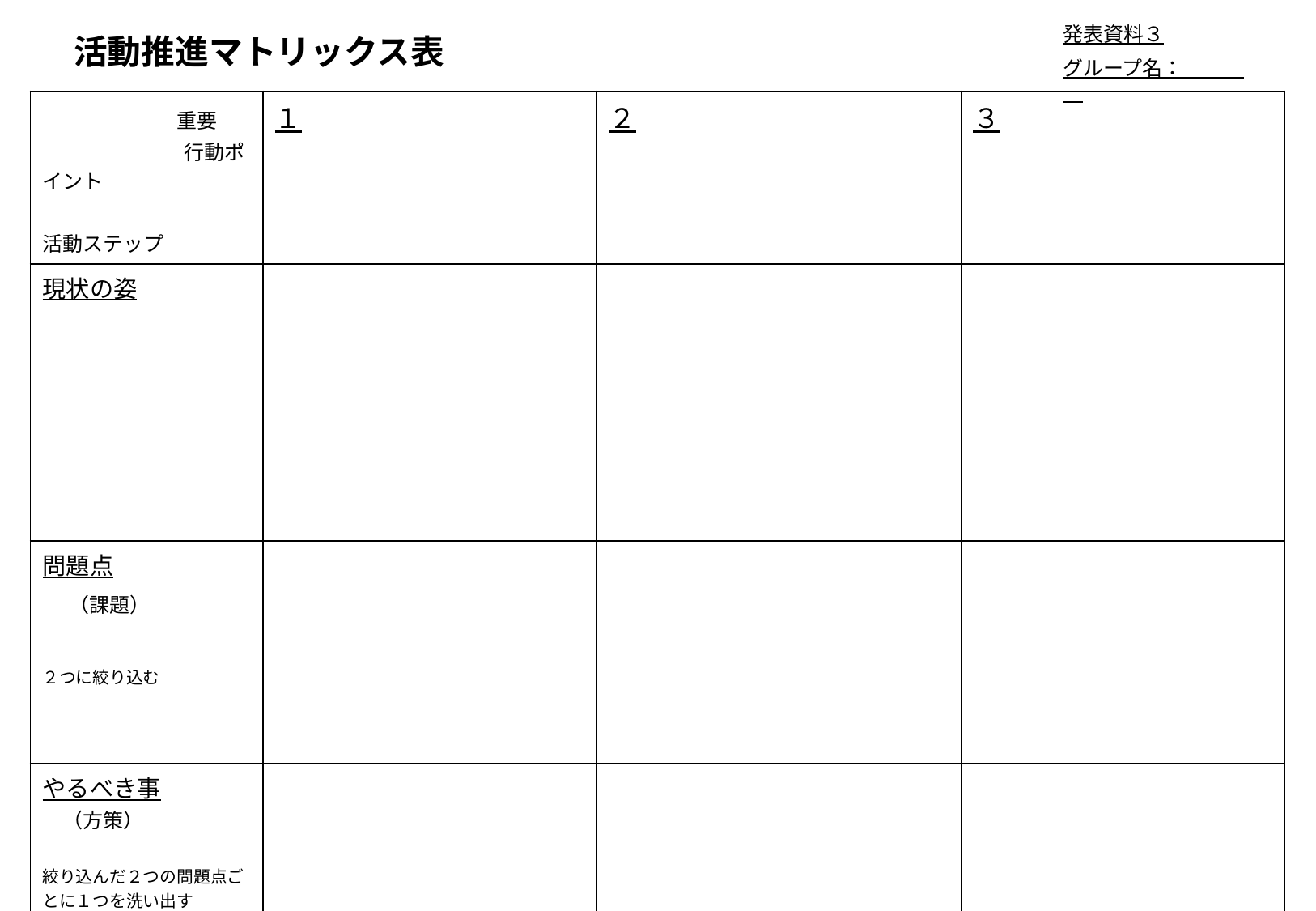

発表資料３
グループ名：
# 活動推進マトリックス表
| 重要 　　　　　　　行動ポイント 活動ステップ | １ | ２ | ３ |
| --- | --- | --- | --- |
| 現状の姿 |  |  |  |
| 問題点 　（課題） ２つに絞り込む |  |  |  |
| やるべき事 　（方策） 絞り込んだ２つの問題点ごとに１つを洗い出す |  |  |  |